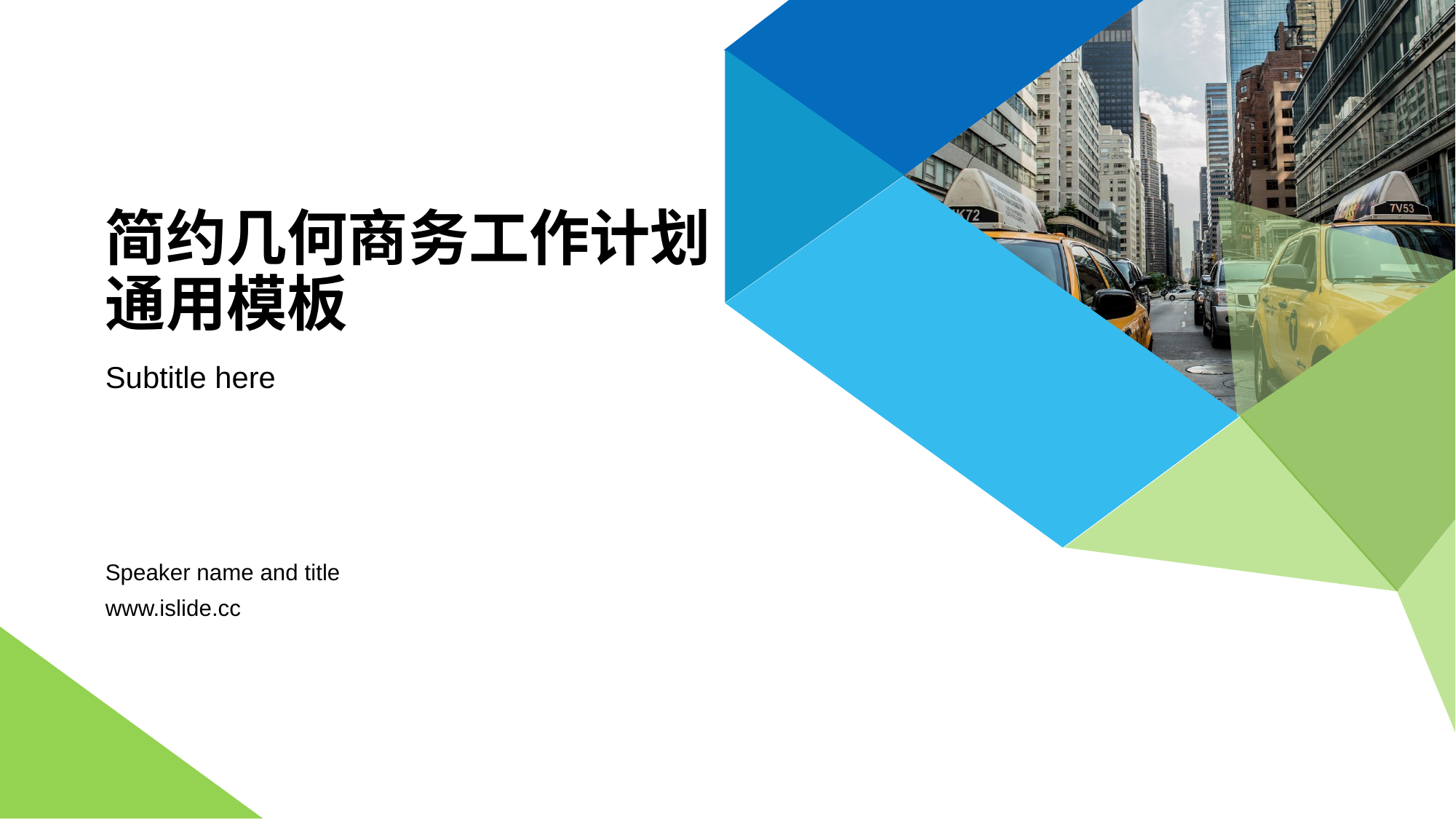

# 简约几何商务工作计划通用模板
Subtitle here
Speaker name and title
www.islide.cc